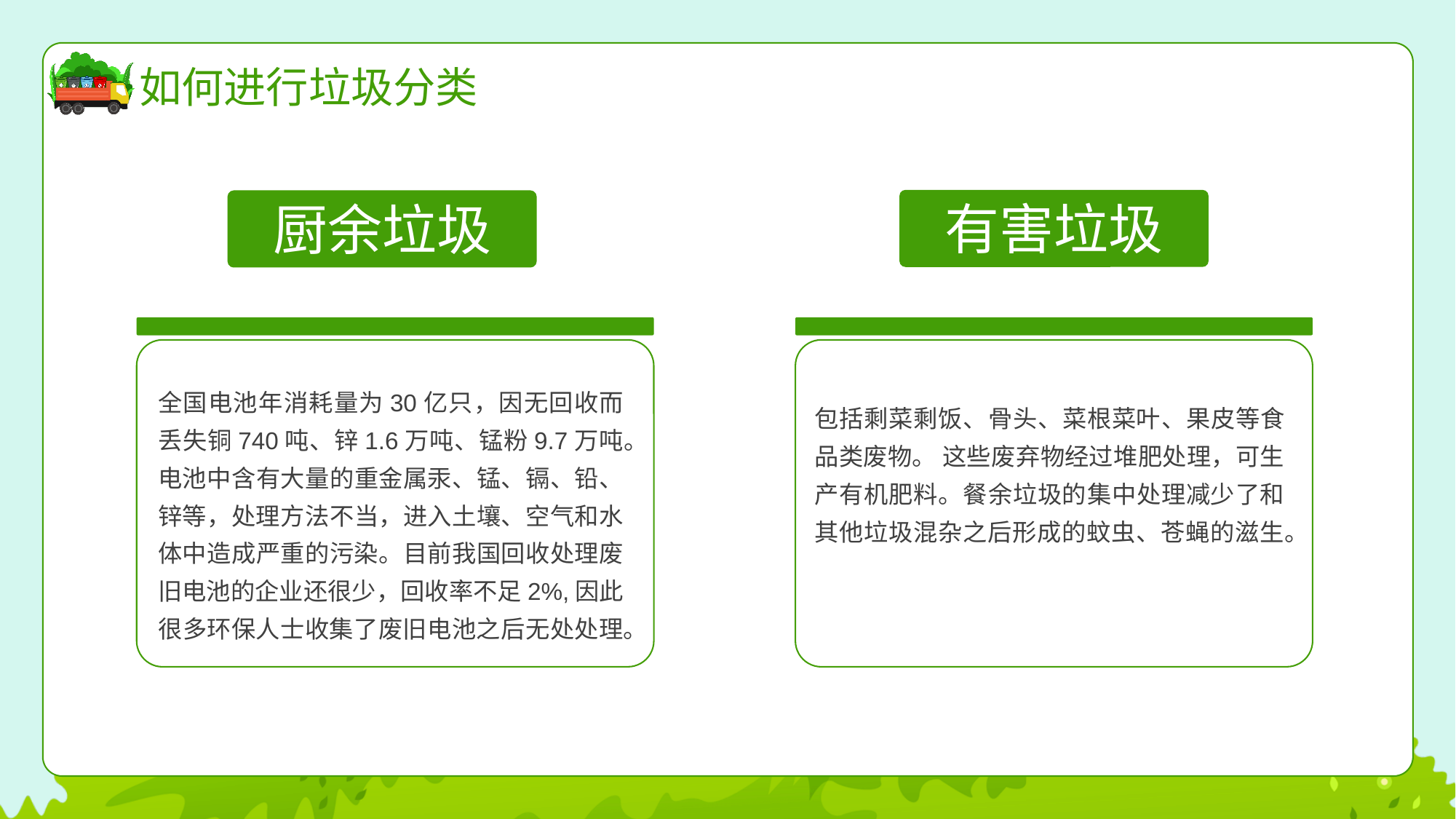

如何进行垃圾分类
有害垃圾

厨余垃圾

全国电池年消耗量为30亿只，因无回收而丢失铜740吨、锌1.6万吨、锰粉9.7万吨。电池中含有大量的重金属汞、锰、镉、铅、锌等，处理方法不当，进入土壤、空气和水体中造成严重的污染。目前我国回收处理废旧电池的企业还很少，回收率不足2%,因此很多环保人士收集了废旧电池之后无处处理。
包括剩菜剩饭、骨头、菜根菜叶、果皮等食品类废物。 这些废弃物经过堆肥处理，可生产有机肥料。餐余垃圾的集中处理减少了和其他垃圾混杂之后形成的蚊虫、苍蝇的滋生。